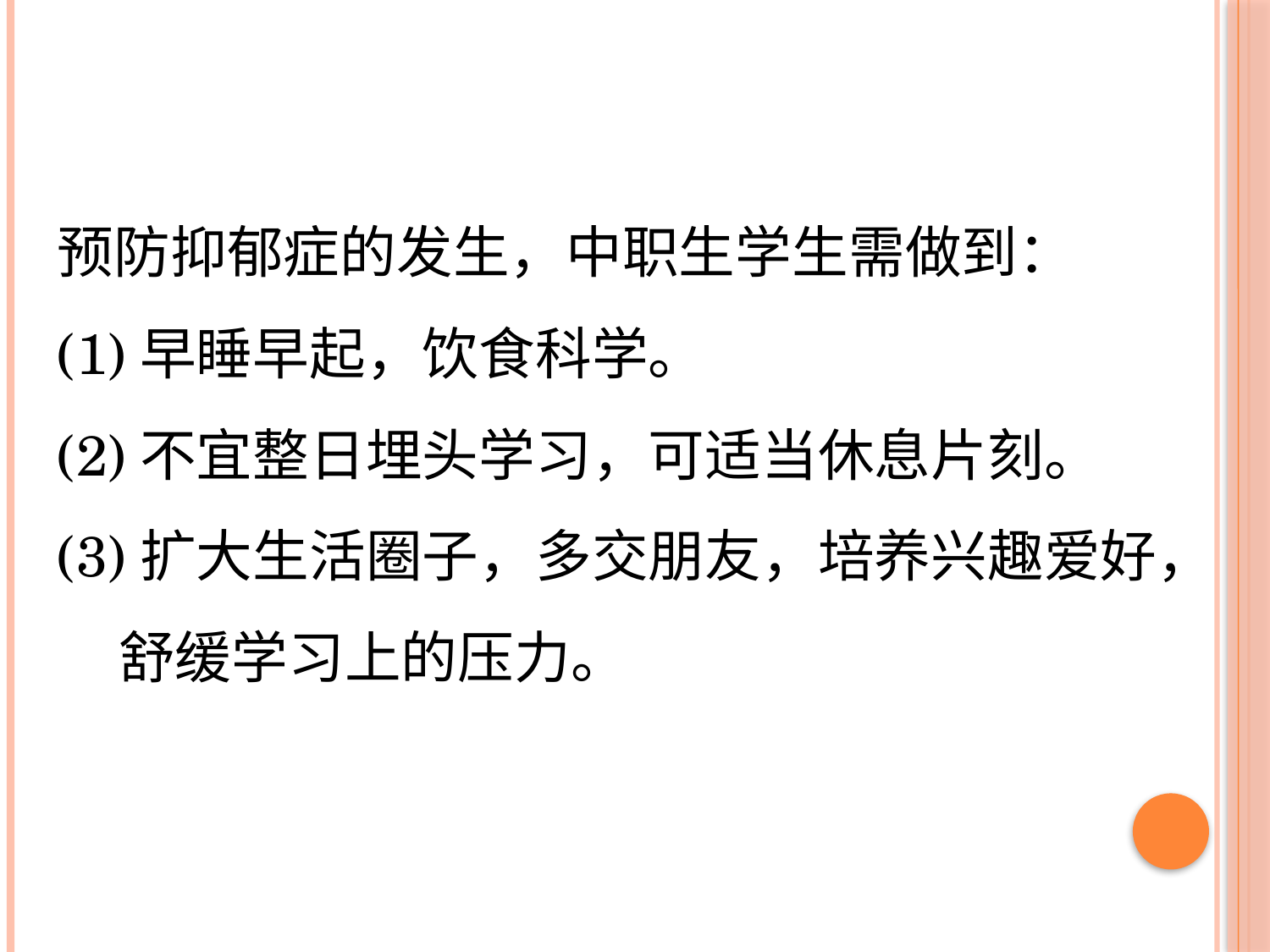

预防抑郁症的发生，中职生学生需做到：
(1)早睡早起，饮食科学。
(2)不宜整日埋头学习，可适当休息片刻。
(3)扩大生活圈子，多交朋友，培养兴趣爱好，舒缓学习上的压力。